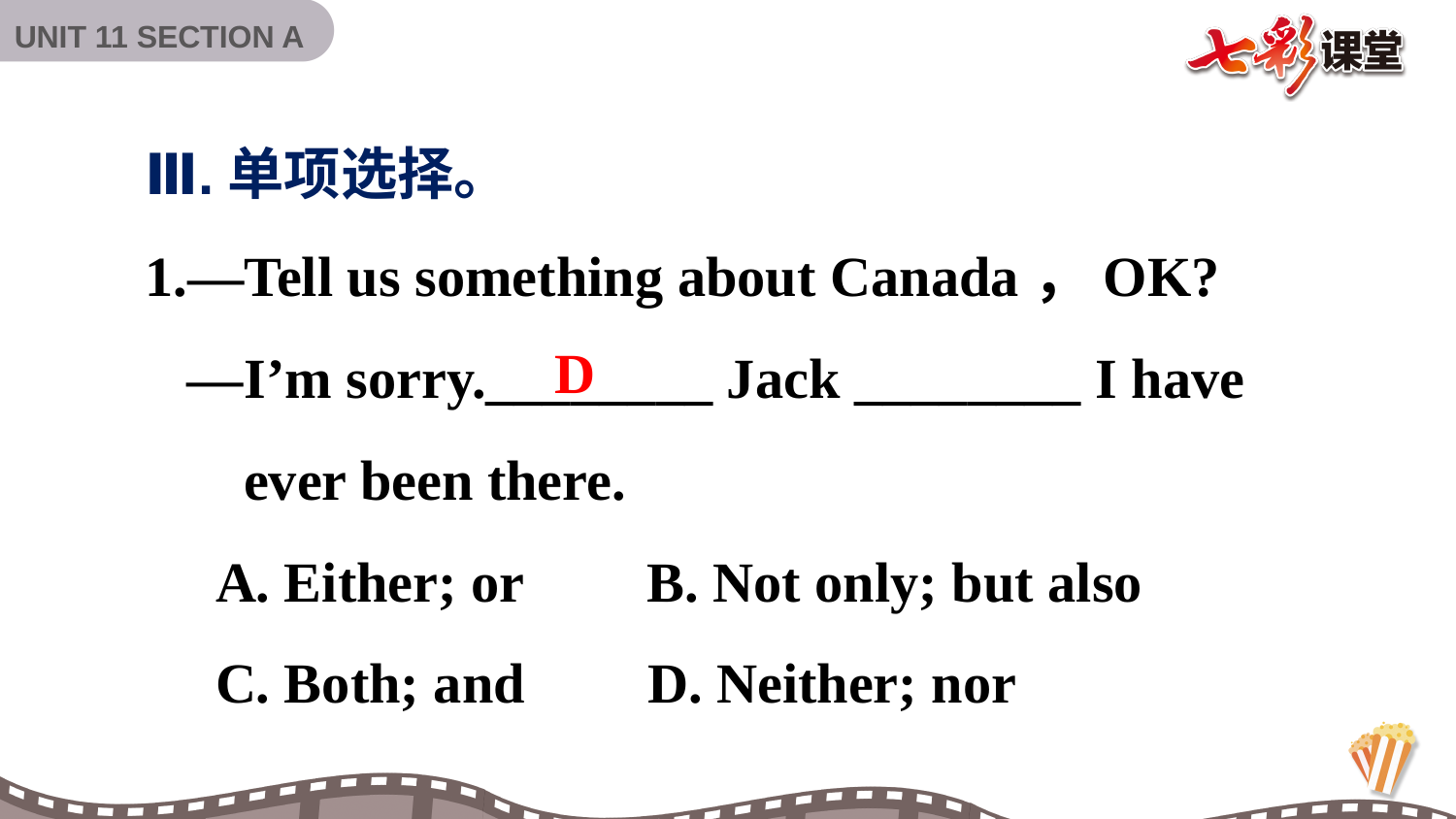

Ⅲ.单项选择。
1.—Tell us something about Canada，OK?
   —I’m sorry.________ Jack ________ I have
       ever been there.
     A. Either; or　   B. Not only; but also
     C. Both; and　   D. Neither; nor
D